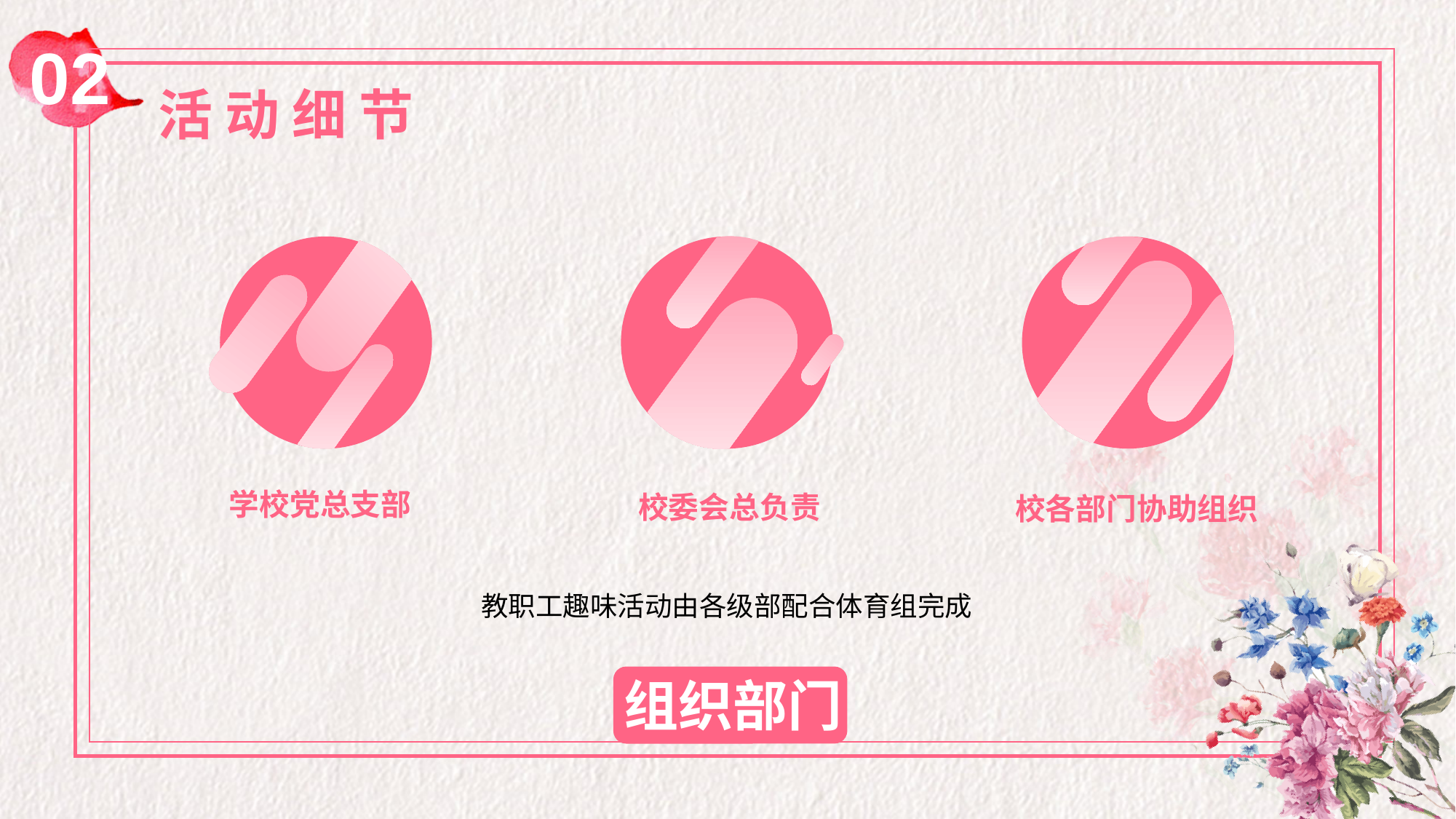

02
活 动 细 节

学校党总支部
校委会总负责
校各部门协助组织
教职工趣味活动由各级部配合体育组完成

组织部门